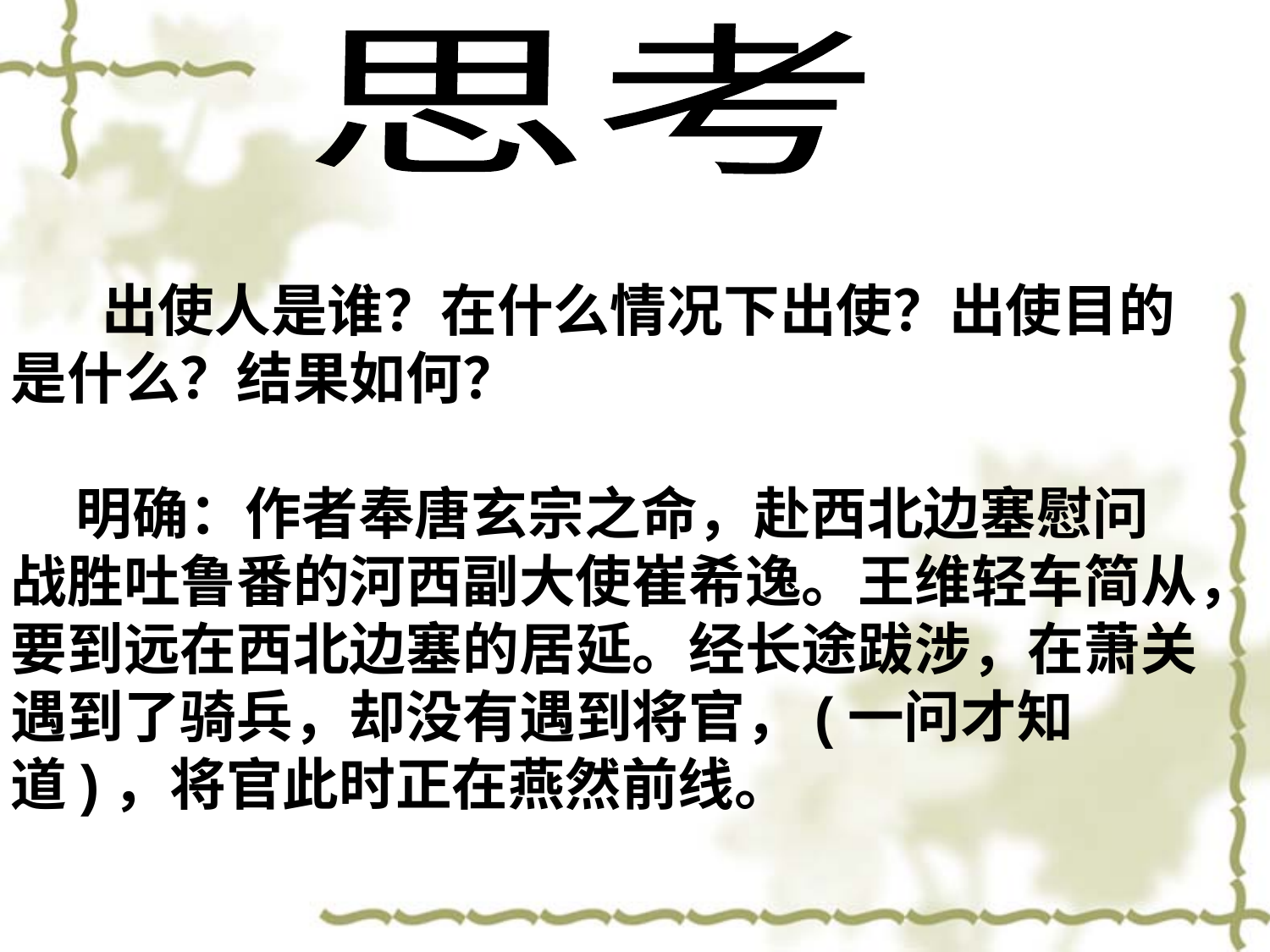

思考
      出使人是谁？在什么情况下出使？出使目的是什么？结果如何？

    明确：作者奉唐玄宗之命，赴西北边塞慰问战胜吐鲁番的河西副大使崔希逸。王维轻车简从，要到远在西北边塞的居延。经长途跋涉，在萧关遇到了骑兵，却没有遇到将官，(一问才知道)，将官此时正在燕然前线。